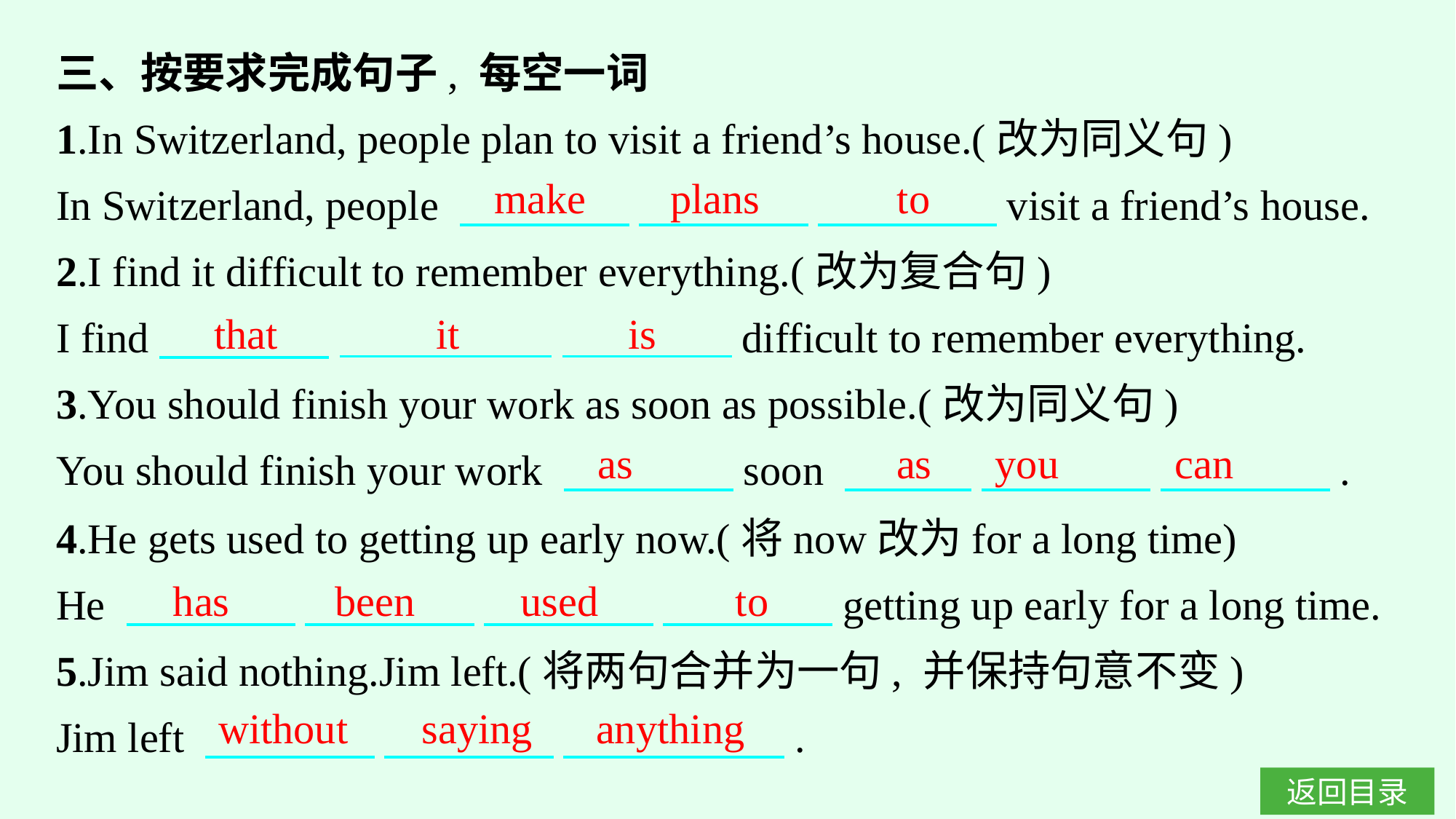

三、按要求完成句子, 每空一词
1.In Switzerland, people plan to visit a friend’s house.(改为同义句)
In Switzerland, people 　　　　 　　　　 　　 　　visit a friend’s house.
2.I find it difficult to remember everything.(改为复合句)
I find　　　　 　　　　　 　　　　difficult to remember everything.
3.You should finish your work as soon as possible.(改为同义句)
You should finish your work 　　　　soon 　　　 　　　　 　　　　.
make        plans             to
that               it                is
as                         as      you           can
4.He gets used to getting up early now.(将now改为for a long time)
He 　　　　 　　　　 　　　　 　　　　getting up early for a long time.
5.Jim said nothing.Jim left.(将两句合并为一句, 并保持句意不变)
Jim left 　　　　 　　　　 　　　 　　.
has          been          used             to
without       saying      anything